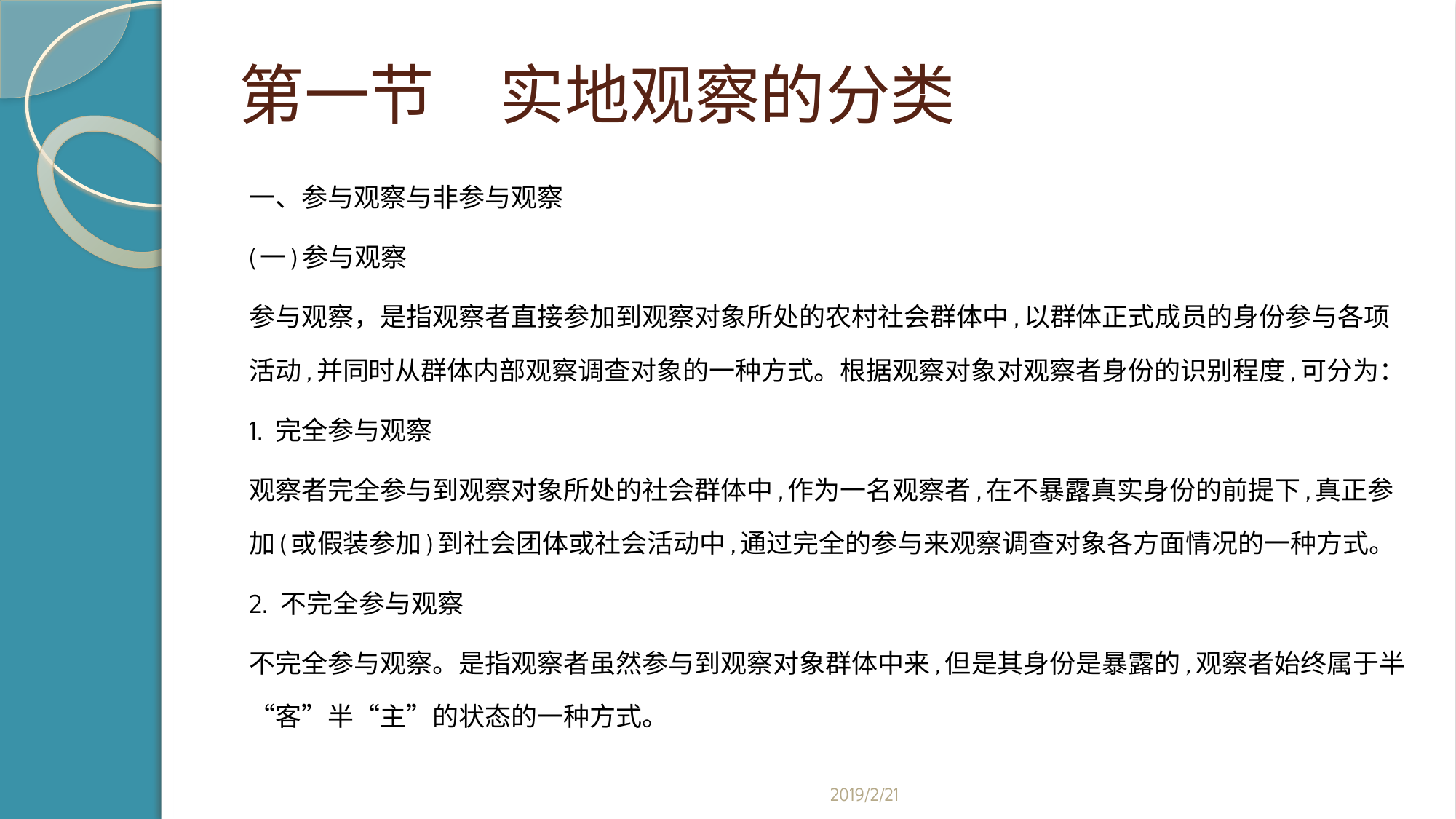

# 第一节　实地观察的分类
一、参与观察与非参与观察
(一)参与观察
参与观察，是指观察者直接参加到观察对象所处的农村社会群体中,以群体正式成员的身份参与各项活动,并同时从群体内部观察调查对象的一种方式。根据观察对象对观察者身份的识别程度,可分为：
1. 完全参与观察
观察者完全参与到观察对象所处的社会群体中,作为一名观察者,在不暴露真实身份的前提下,真正参加(或假装参加)到社会团体或社会活动中,通过完全的参与来观察调查对象各方面情况的一种方式。
2. 不完全参与观察
不完全参与观察。是指观察者虽然参与到观察对象群体中来,但是其身份是暴露的,观察者始终属于半“客”半“主”的状态的一种方式。
2019/2/21